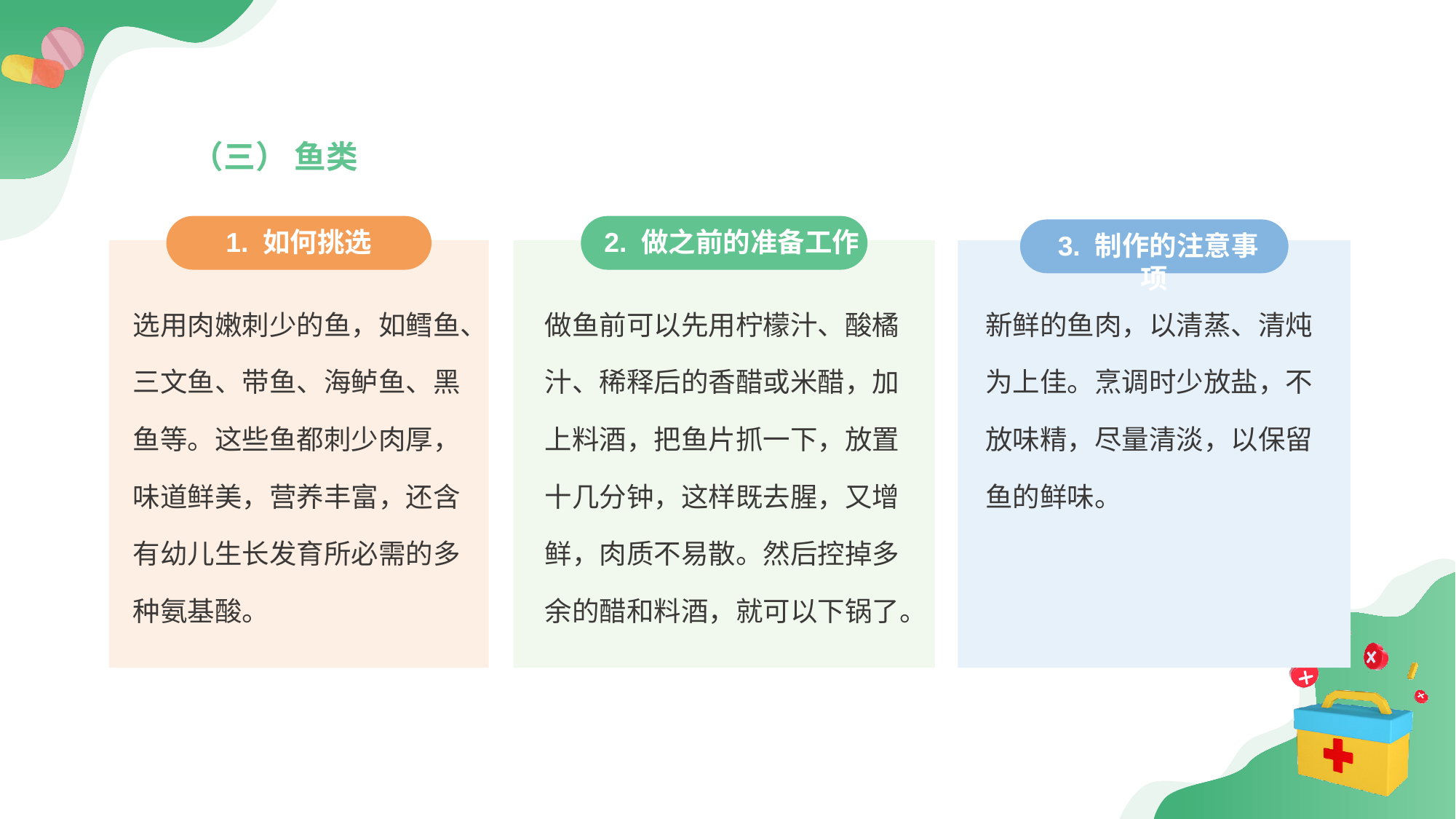

（三） 鱼类

1. 如何挑选
  2. 做之前的准备工作

 3. 制作的注意事项

选用肉嫩刺少的鱼，如鳕鱼、三文鱼、带鱼、海鲈鱼、黑鱼等。这些鱼都刺少肉厚，味道鲜美，营养丰富，还含有幼儿生长发育所必需的多种氨基酸。
做鱼前可以先用柠檬汁、酸橘汁、稀释后的香醋或米醋，加上料酒，把鱼片抓一下，放置十几分钟，这样既去腥，又增鲜，肉质不易散。然后控掉多余的醋和料酒，就可以下锅了。
新鲜的鱼肉，以清蒸、清炖为上佳。烹调时少放盐，不放味精，尽量清淡，以保留鱼的鲜味。